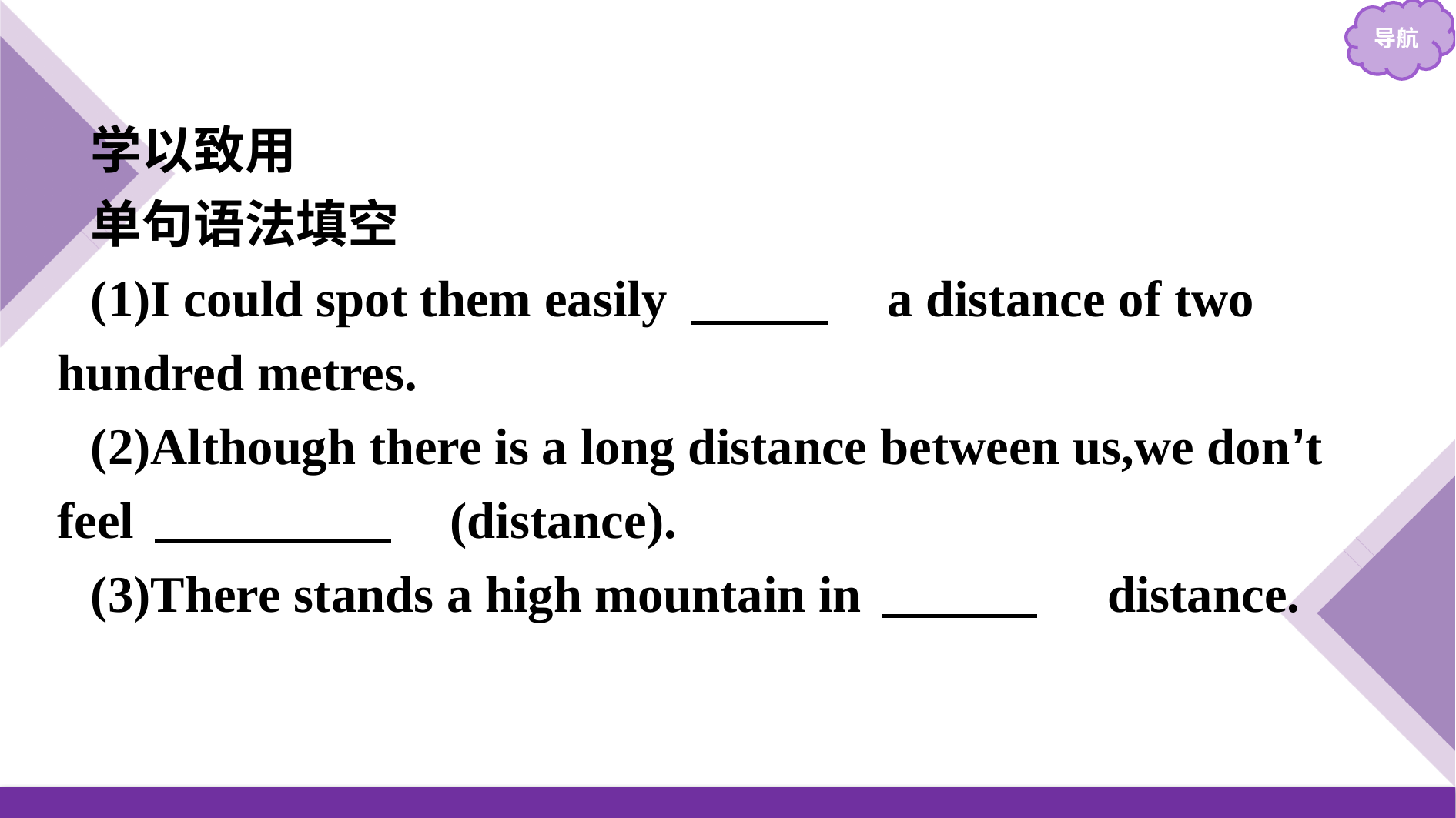

学以致用
单句语法填空
(1)I could spot them easily 　at　 a distance of two hundred metres.
(2)Although there is a long distance between us,we don’t feel 　distant　(distance).
(3)There stands a high mountain in 　the　 distance.